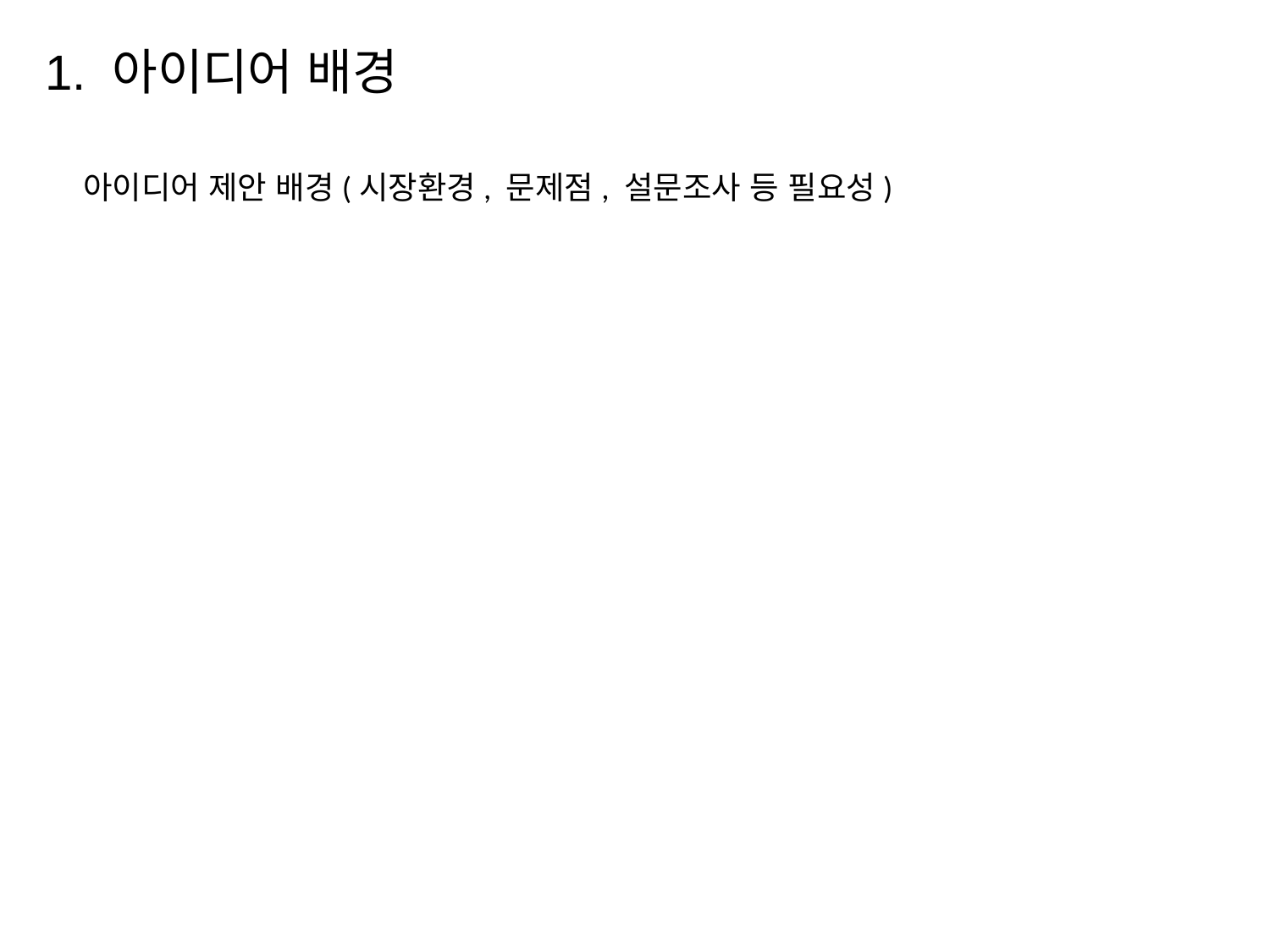

# 1. 아이디어 배경
아이디어 제안 배경(시장환경, 문제점, 설문조사 등 필요성)